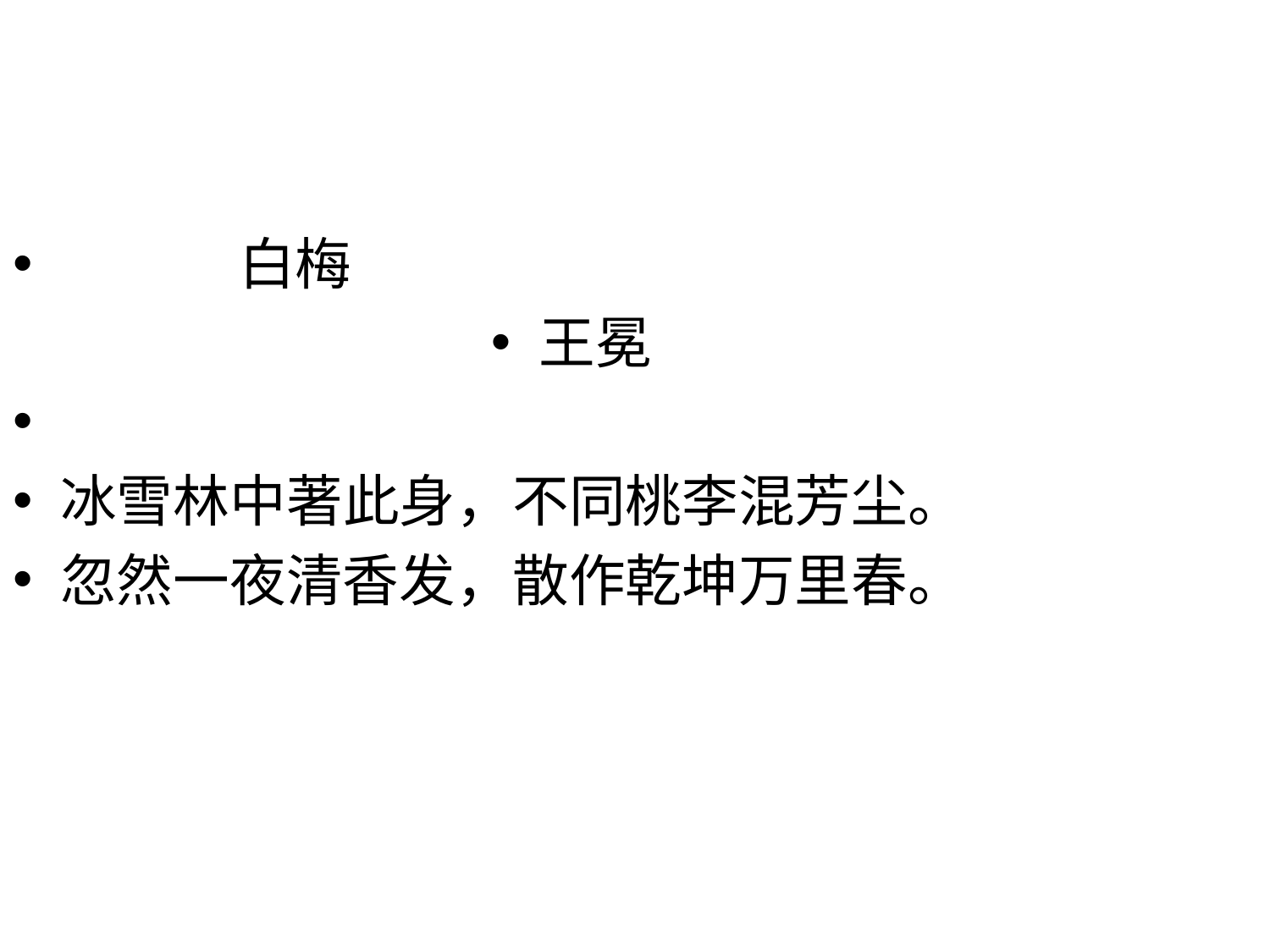

白梅
王冕

冰雪林中著此身，不同桃李混芳尘。
忽然一夜清香发，散作乾坤万里春。